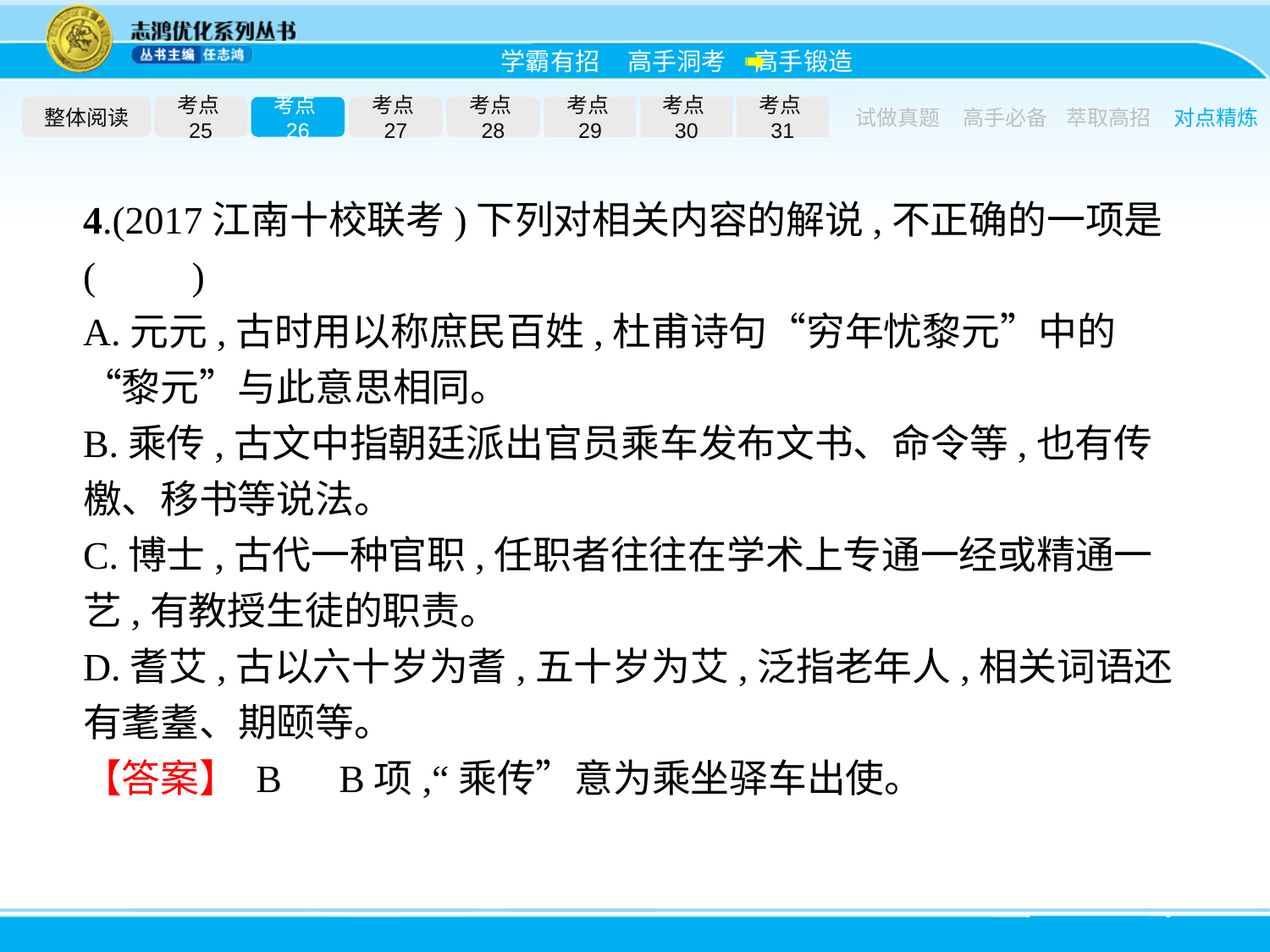

整体阅读
考点25
考点26
考点27
考点28
考点29
考点30
考点31
试做真题
高手必备
萃取高招
对点精炼
4.(2017江南十校联考)下列对相关内容的解说,不正确的一项是(　　)
A.元元,古时用以称庶民百姓,杜甫诗句“穷年忧黎元”中的“黎元”与此意思相同。
B.乘传,古文中指朝廷派出官员乘车发布文书、命令等,也有传檄、移书等说法。
C.博士,古代一种官职,任职者往往在学术上专通一经或精通一艺,有教授生徒的职责。
D.耆艾,古以六十岁为耆,五十岁为艾,泛指老年人,相关词语还有耄耋、期颐等。
【答案】 B　B项,“乘传”意为乘坐驿车出使。